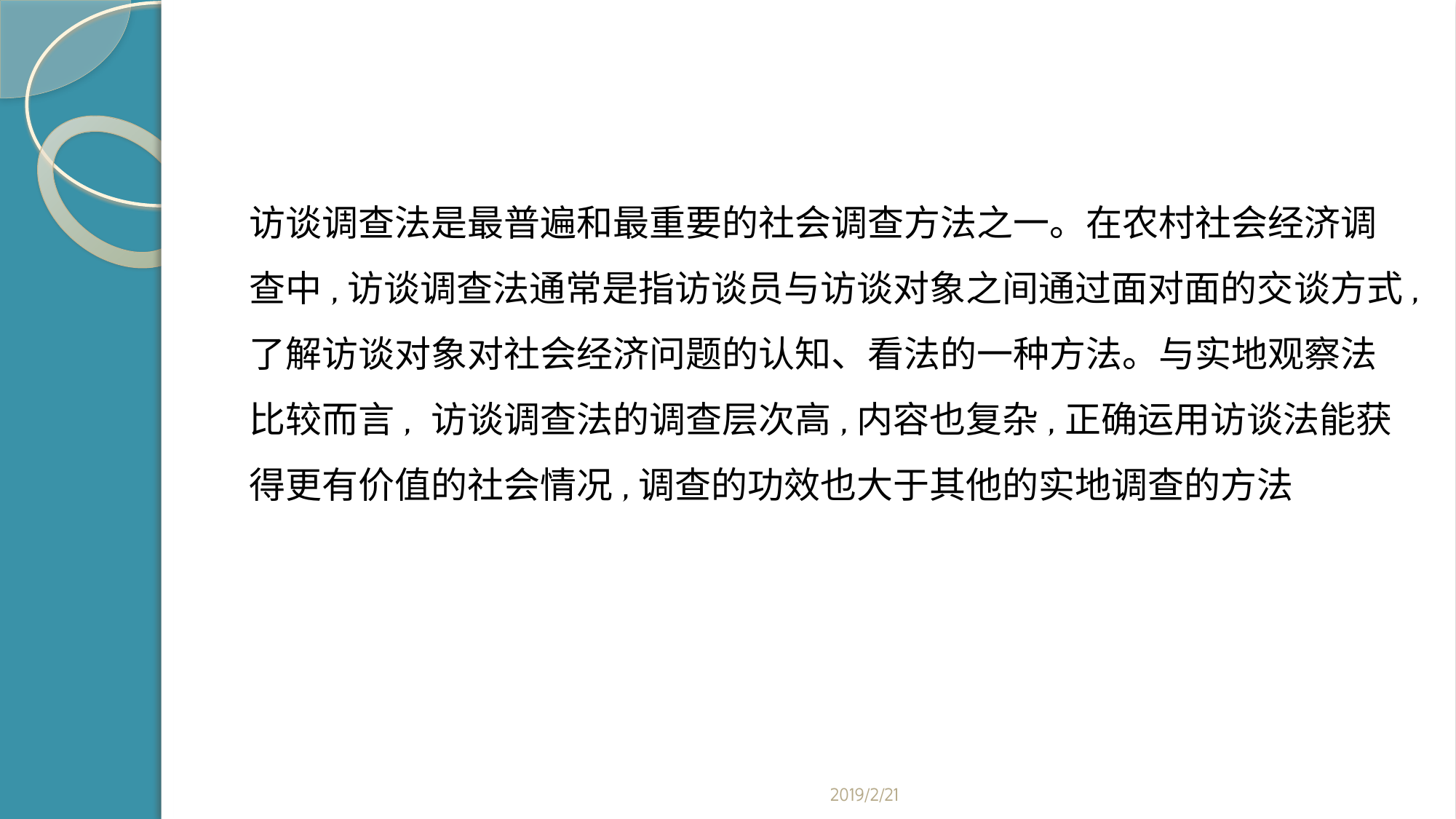

#
访谈调查法是最普遍和最重要的社会调查方法之一。在农村社会经济调查中,访谈调查法通常是指访谈员与访谈对象之间通过面对面的交谈方式,了解访谈对象对社会经济问题的认知、看法的一种方法。与实地观察法比较而言, 访谈调查法的调查层次高,内容也复杂,正确运用访谈法能获得更有价值的社会情况,调查的功效也大于其他的实地调查的方法
2019/2/21